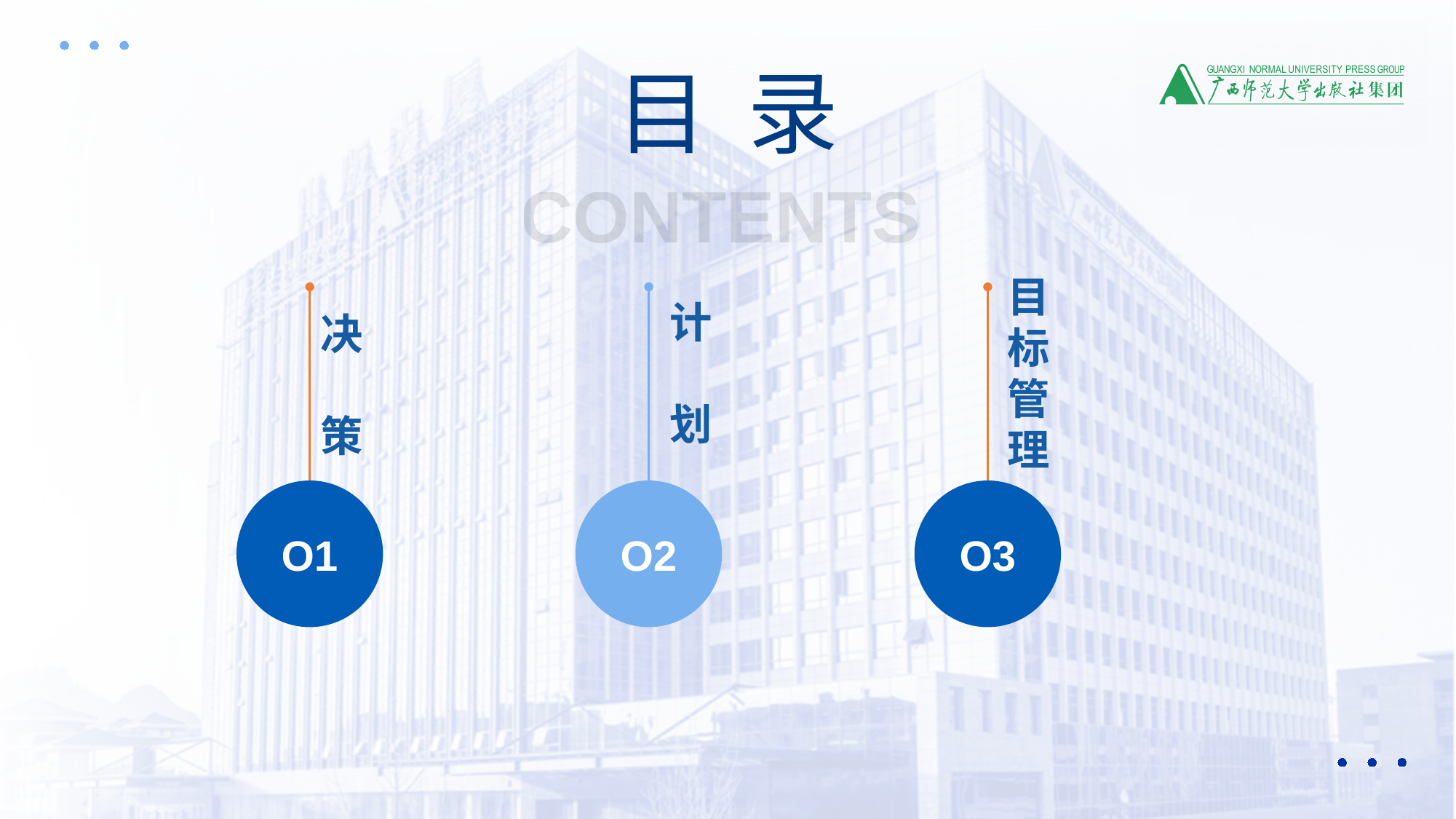

目  录
CONTENTS
目
标
管
理
计

划
决

策
O1
O2
O3